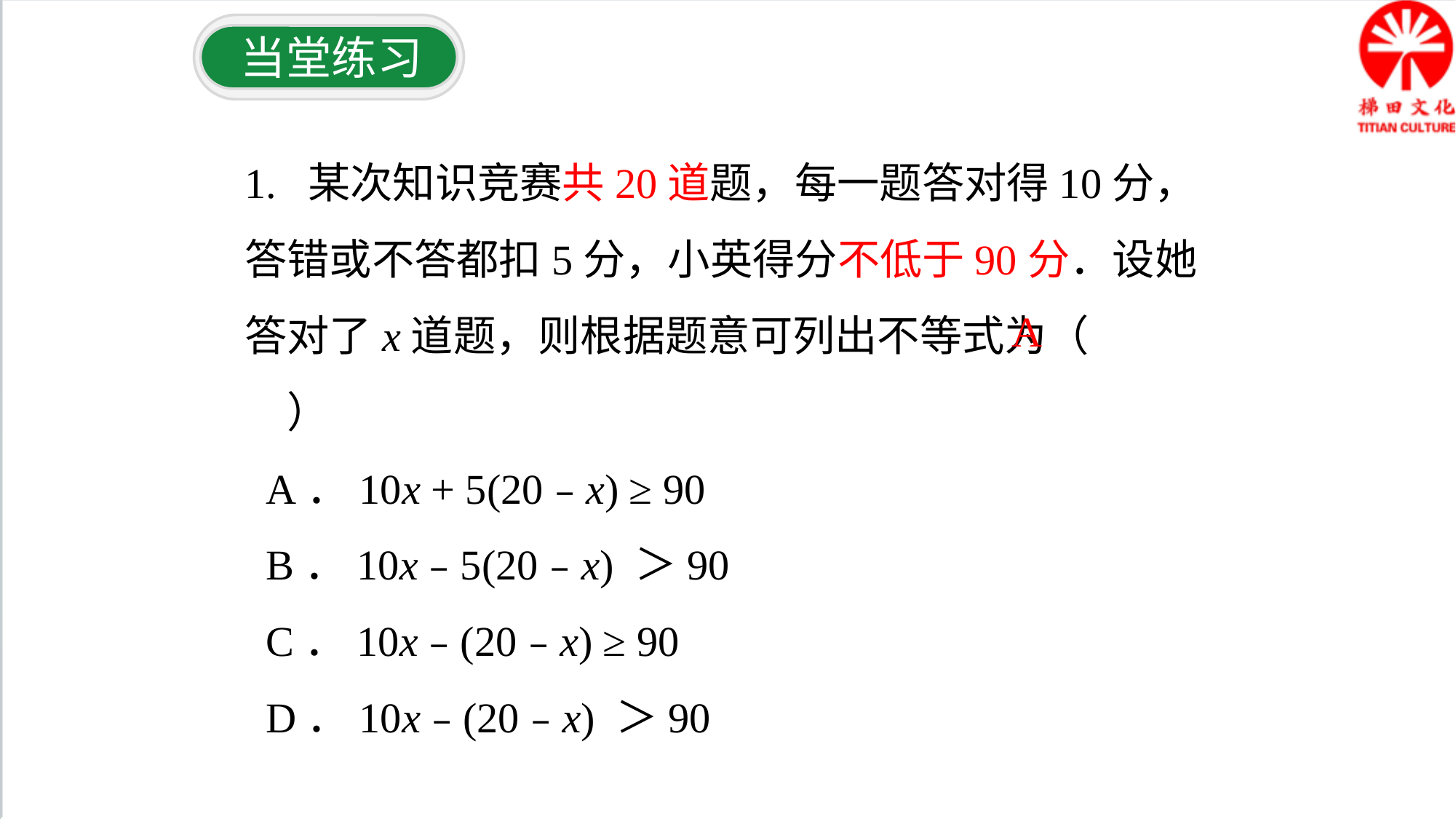

当堂练习
1.  某次知识竞赛共20道题，每一题答对得10分，答错或不答都扣5分，小英得分不低于90分．设她答对了x道题，则根据题意可列出不等式为（　　）
  A．10x + 5(20﹣x) ≥ 90
  B．10x﹣5(20﹣x) ＞90
  C．10x﹣(20﹣x) ≥ 90
  D．10x﹣(20﹣x) ＞90
A